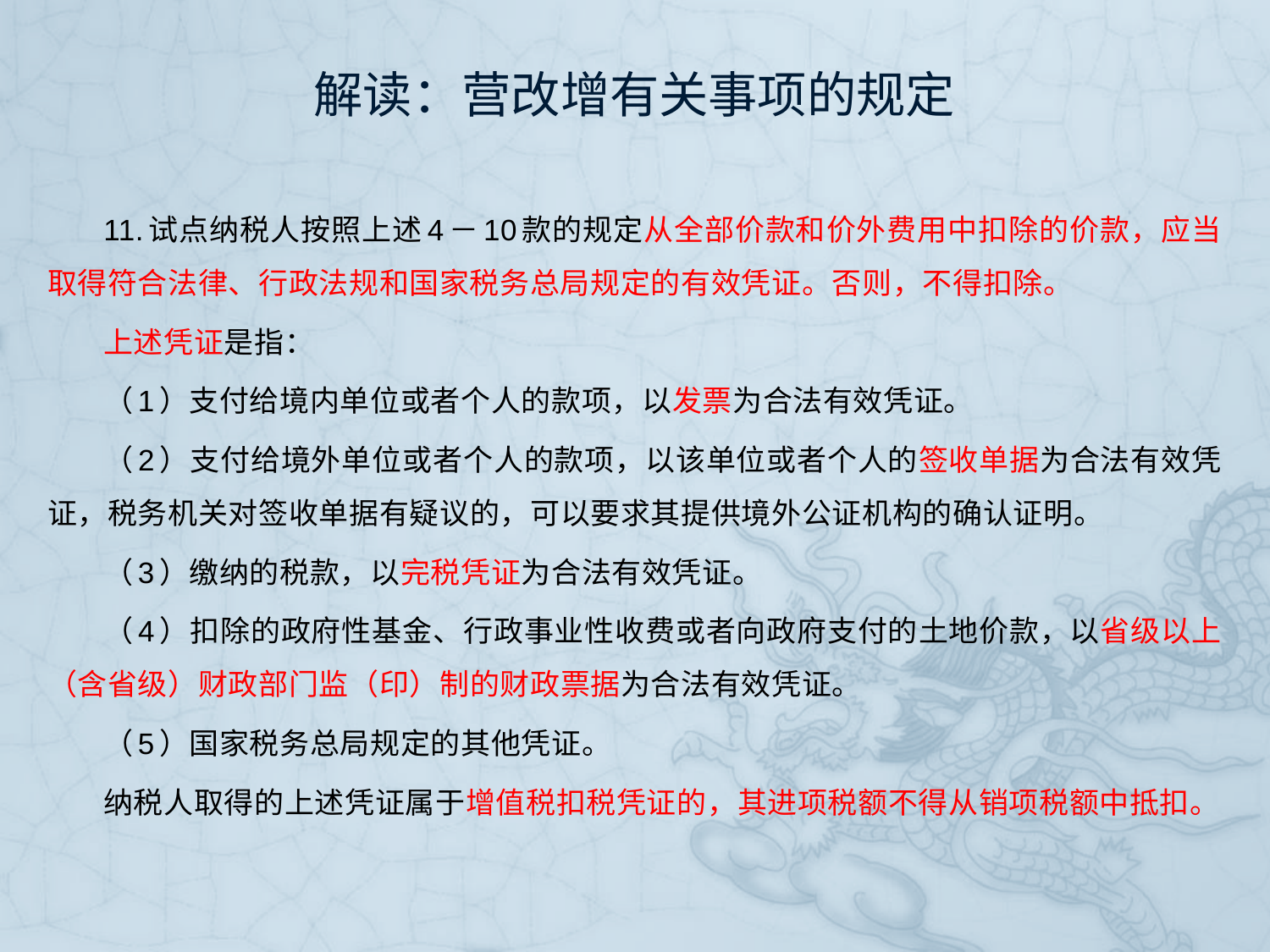

# 解读：营改增有关事项的规定

11.试点纳税人按照上述4－10款的规定从全部价款和价外费用中扣除的价款，应当取得符合法律、行政法规和国家税务总局规定的有效凭证。否则，不得扣除。
上述凭证是指：
（1）支付给境内单位或者个人的款项，以发票为合法有效凭证。
（2）支付给境外单位或者个人的款项，以该单位或者个人的签收单据为合法有效凭证，税务机关对签收单据有疑议的，可以要求其提供境外公证机构的确认证明。
（3）缴纳的税款，以完税凭证为合法有效凭证。
（4）扣除的政府性基金、行政事业性收费或者向政府支付的土地价款，以省级以上（含省级）财政部门监（印）制的财政票据为合法有效凭证。
（5）国家税务总局规定的其他凭证。
纳税人取得的上述凭证属于增值税扣税凭证的，其进项税额不得从销项税额中抵扣。